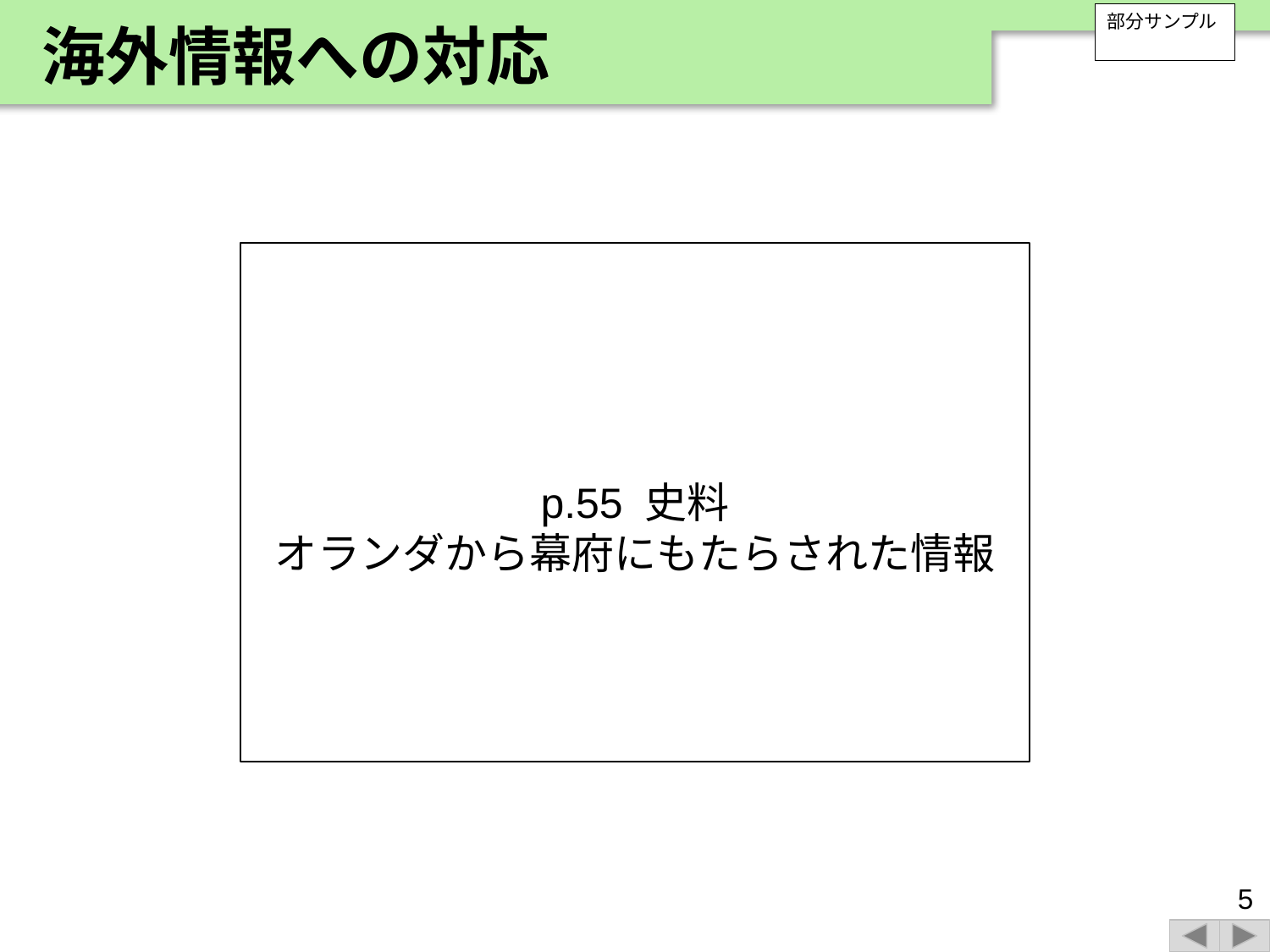

海外情報への対応
部分サンプル

p.55 史料
オランダから幕府にもたらされた情報
5